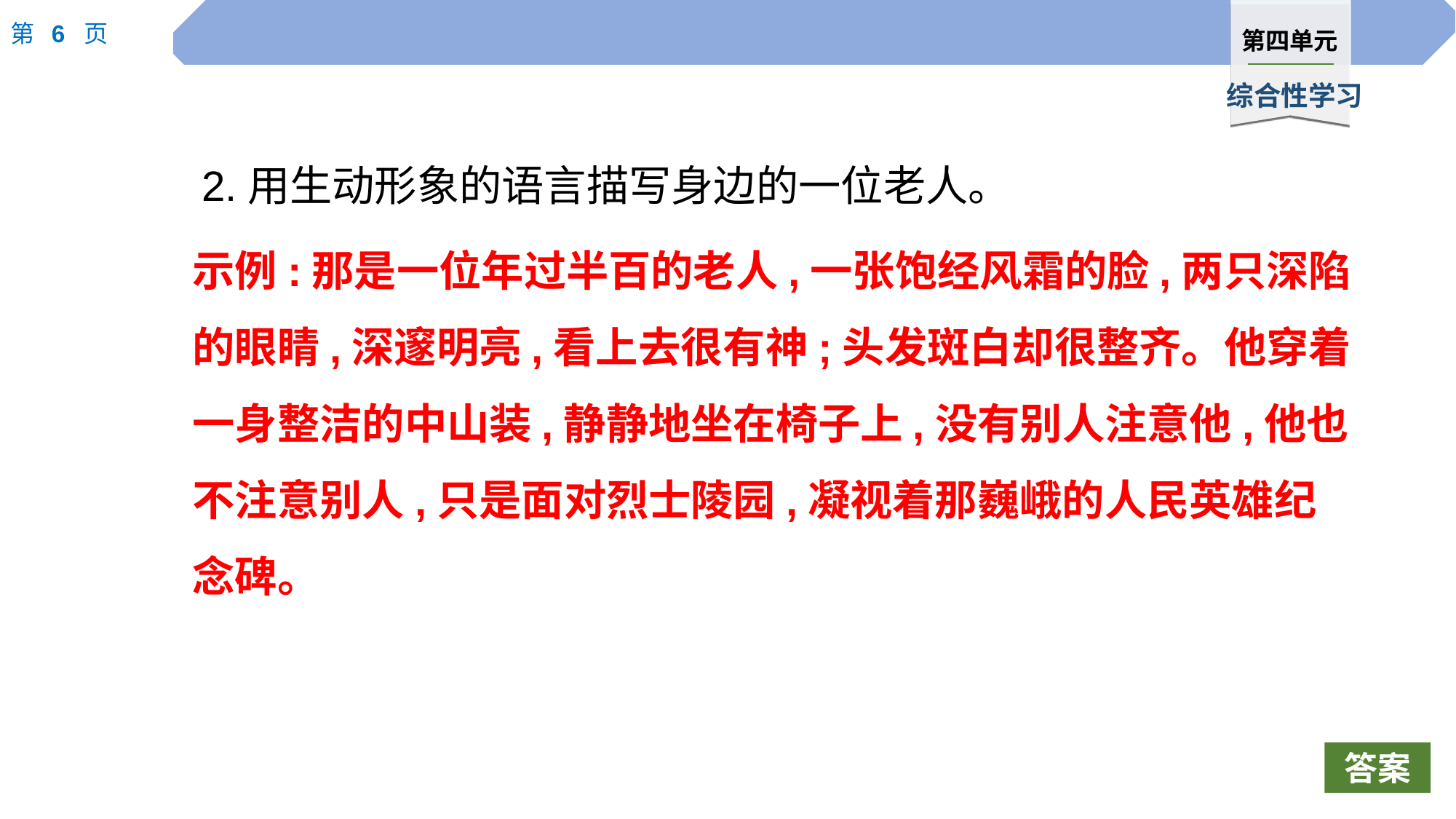

2.用生动形象的语言描写身边的一位老人。
示例:那是一位年过半百的老人,一张饱经风霜的脸,两只深陷的眼睛,深邃明亮,看上去很有神;头发斑白却很整齐。他穿着一身整洁的中山装,静静地坐在椅子上,没有别人注意他,他也不注意别人,只是面对烈士陵园,凝视着那巍峨的人民英雄纪念碑。
答案